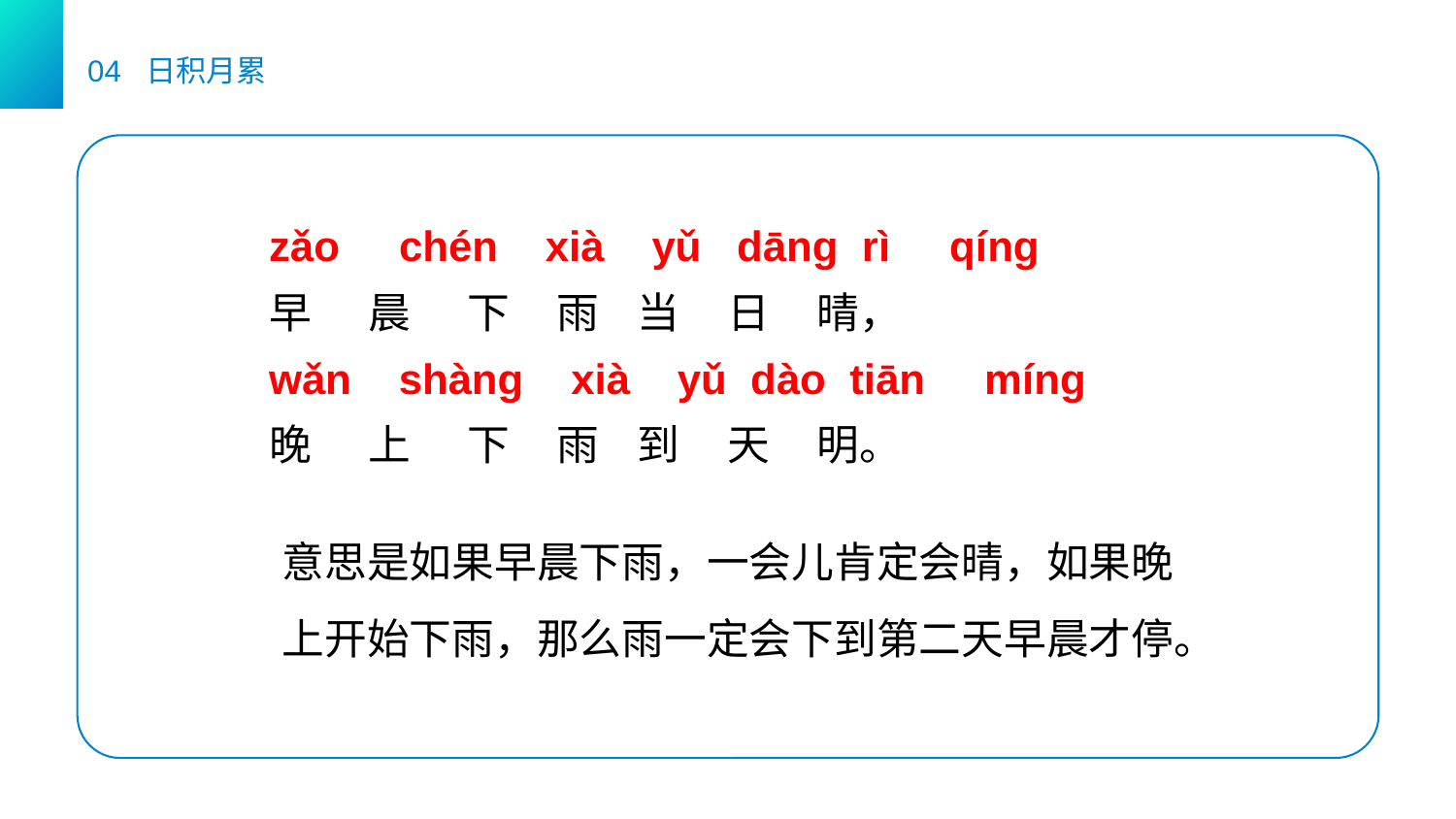

04  日积月累

zǎo     chén    xià    yǔ   dāng  rì     qíng
早      晨      下     雨    当     日     晴，
wǎn    shàng    xià    yǔ  dào  tiān     míng
晚      上      下     雨    到     天     明。
意思是如果早晨下雨，一会儿肯定会晴，如果晚上开始下雨，那么雨一定会下到第二天早晨才停。